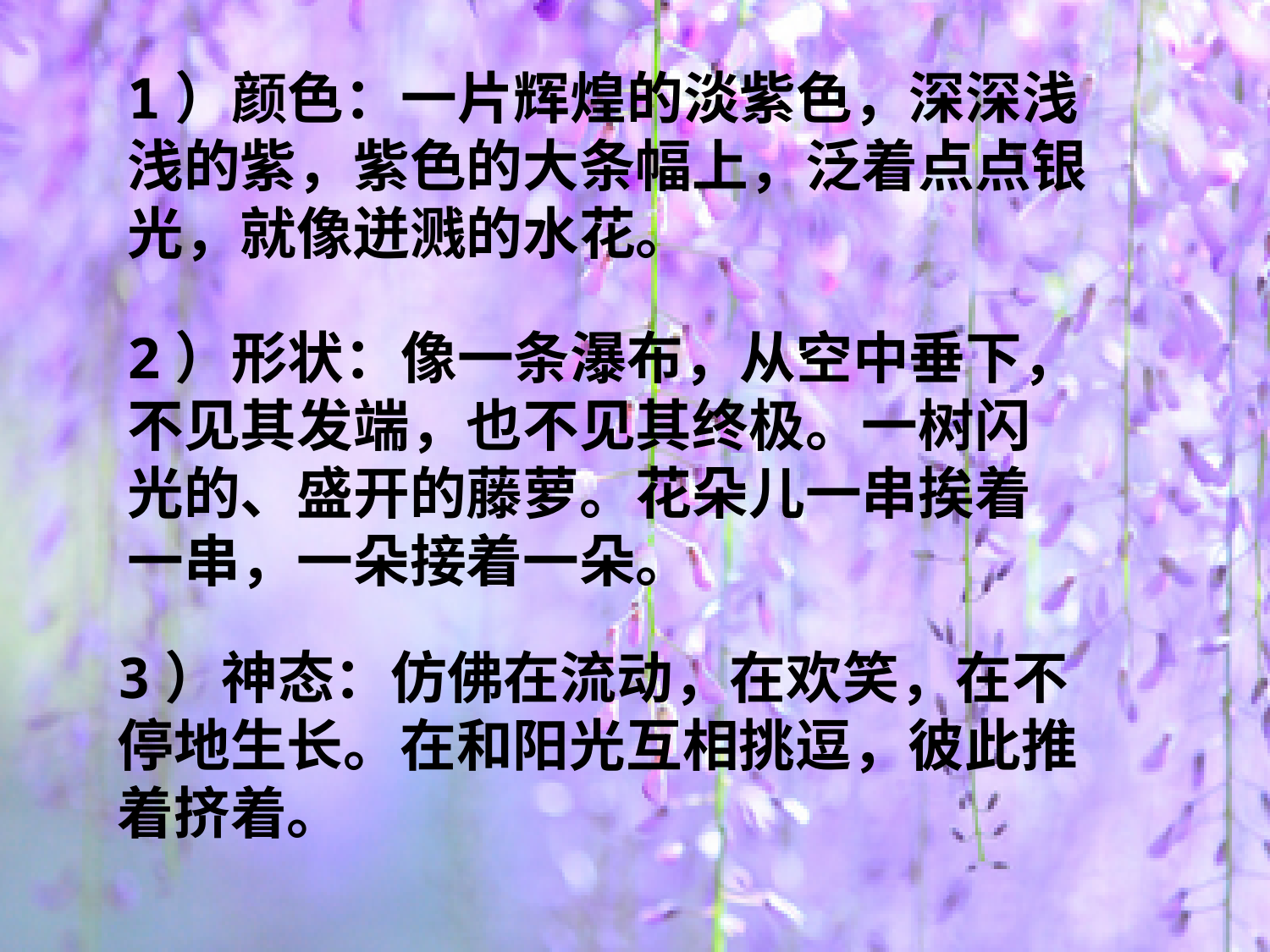

1）颜色：一片辉煌的淡紫色，深深浅浅的紫，紫色的大条幅上，泛着点点银光，就像迸溅的水花。
2）形状：像一条瀑布，从空中垂下，不见其发端，也不见其终极。一树闪光的、盛开的藤萝。花朵儿一串挨着一串，一朵接着一朵。
3）神态：仿佛在流动，在欢笑，在不停地生长。在和阳光互相挑逗，彼此推着挤着。